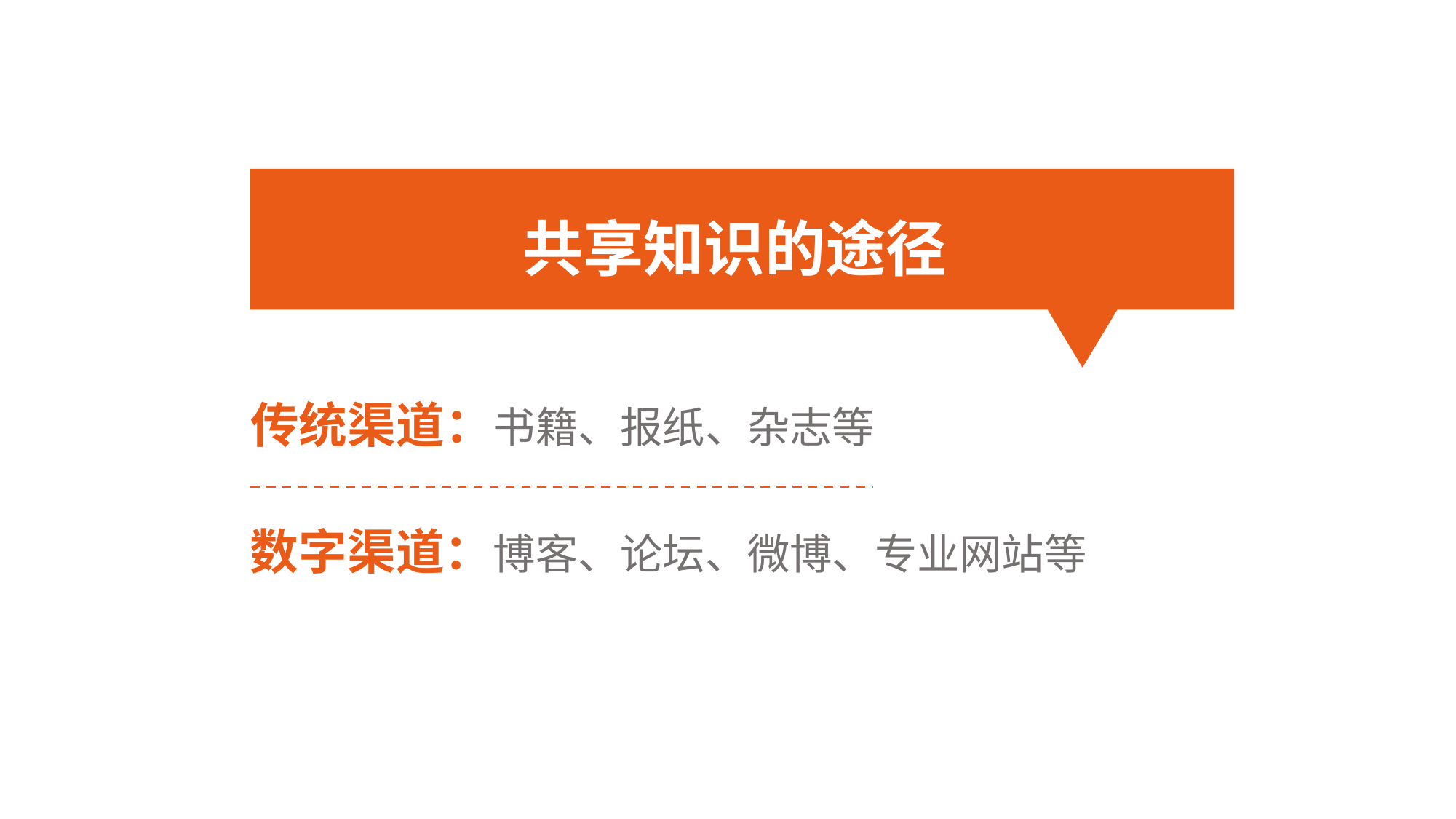

共享知识的途径
传统渠道：书籍、报纸、杂志等
数字渠道：博客、论坛、微博、专业网站等